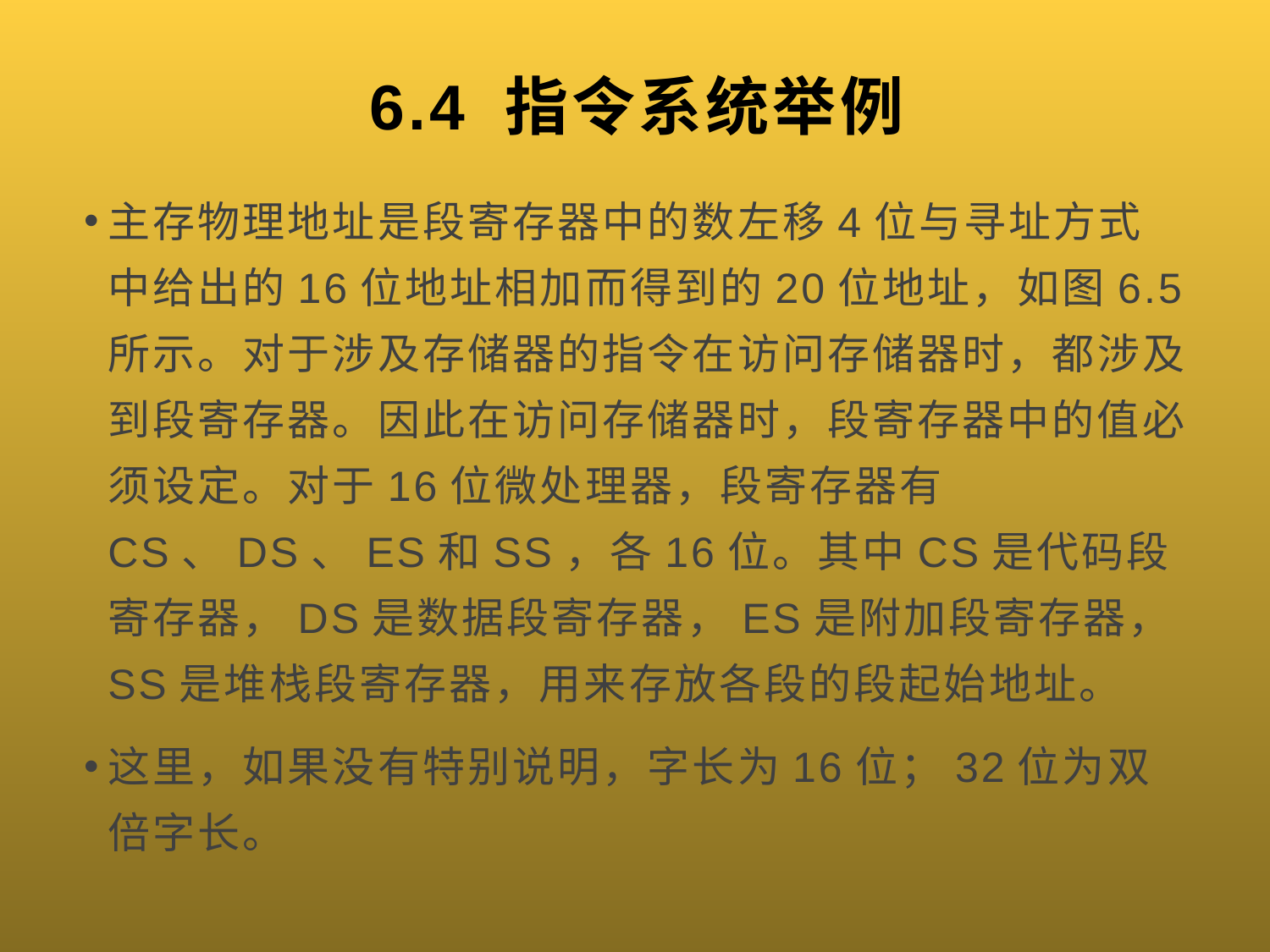

# 6.4 指令系统举例
主存物理地址是段寄存器中的数左移4位与寻址方式中给出的16位地址相加而得到的20位地址，如图6.5所示。对于涉及存储器的指令在访问存储器时，都涉及到段寄存器。因此在访问存储器时，段寄存器中的值必须设定。对于16位微处理器，段寄存器有CS、DS、ES和SS，各16位。其中CS是代码段寄存器，DS是数据段寄存器，ES是附加段寄存器，SS是堆栈段寄存器，用来存放各段的段起始地址。
这里，如果没有特别说明，字长为16位；32位为双倍字长。